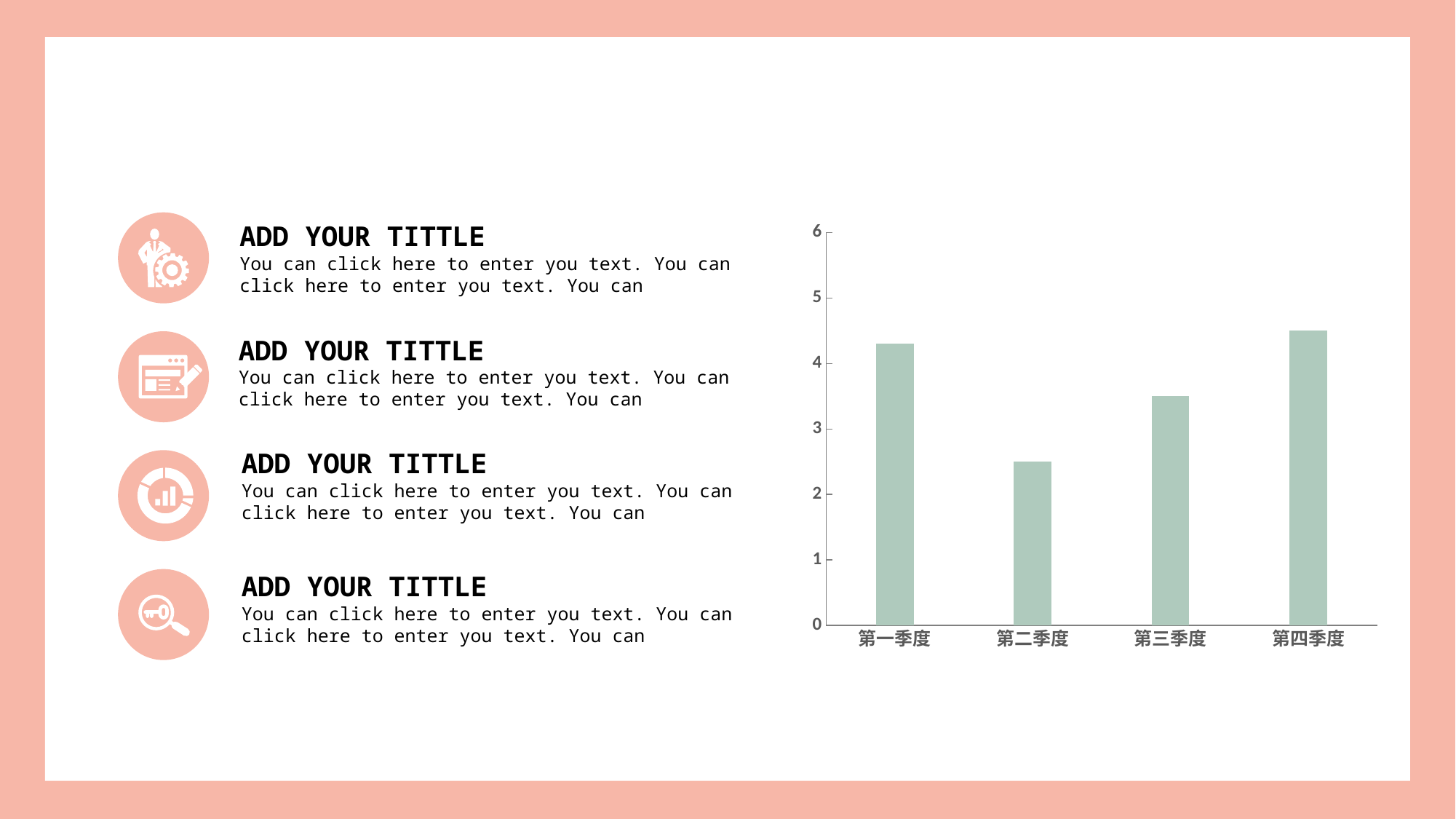

### Chart

| Category | 系列 1 |
|---|---|
| 第一季度 | 4.3 |
| 第二季度 | 2.5 |
| 第三季度 | 3.5 |
| 第四季度 | 4.5 |
ADD YOUR TITTLE
You can click here to enter you text. You can click here to enter you text. You can

ADD YOUR TITTLE
You can click here to enter you text. You can click here to enter you text. You can

ADD YOUR TITTLE
You can click here to enter you text. You can click here to enter you text. You can

ADD YOUR TITTLE
You can click here to enter you text. You can click here to enter you text. You can